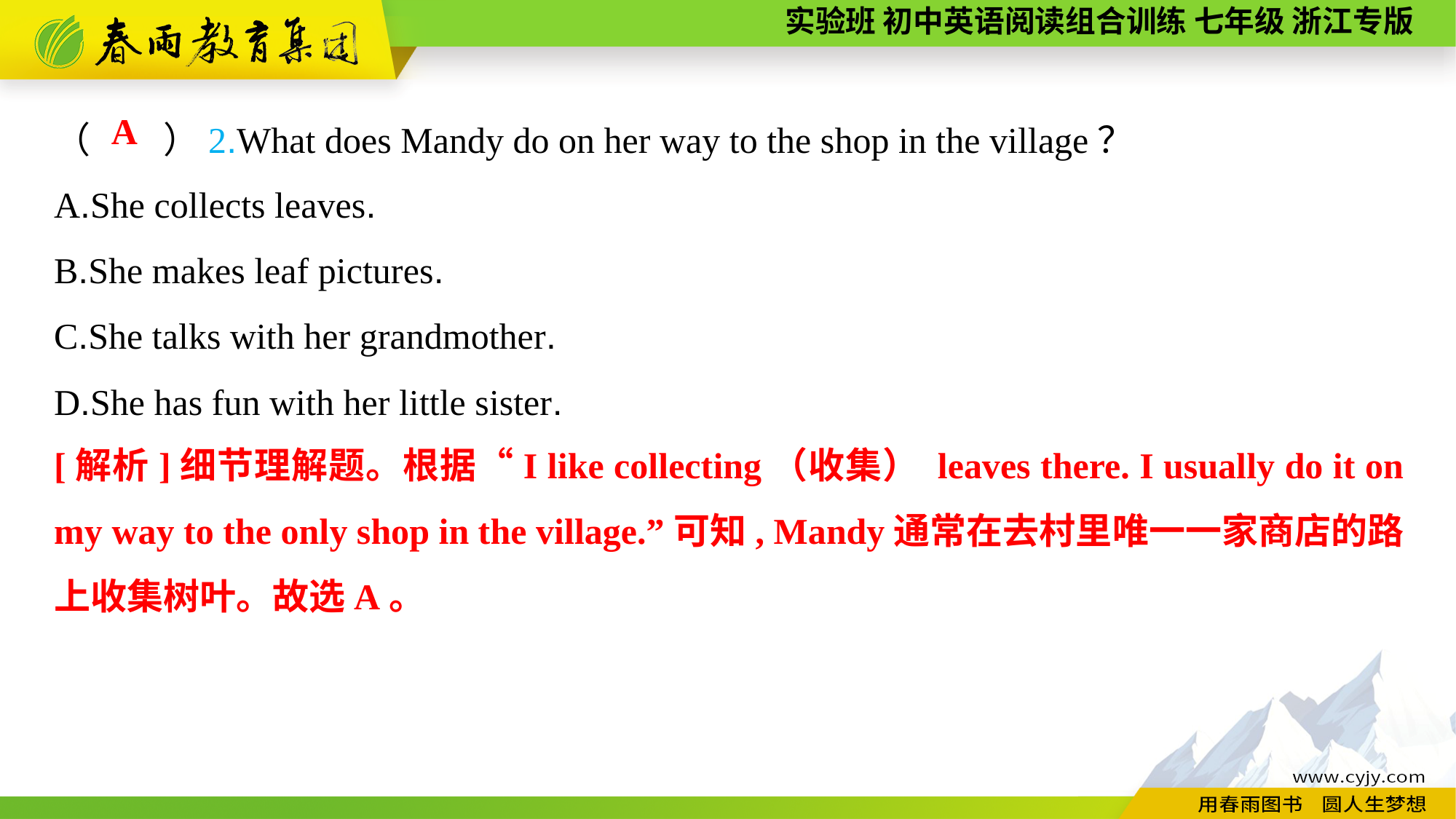

（　　）2.What does Mandy do on her way to the shop in the village？
A.She collects leaves.
B.She makes leaf pictures.
C.She talks with her grandmother.
D.She has fun with her little sister.
A
[解析]细节理解题。根据“I like collecting（收集） leaves there. I usually do it on my way to the only shop in the village.”可知, Mandy通常在去村里唯一一家商店的路上收集树叶。故选A。